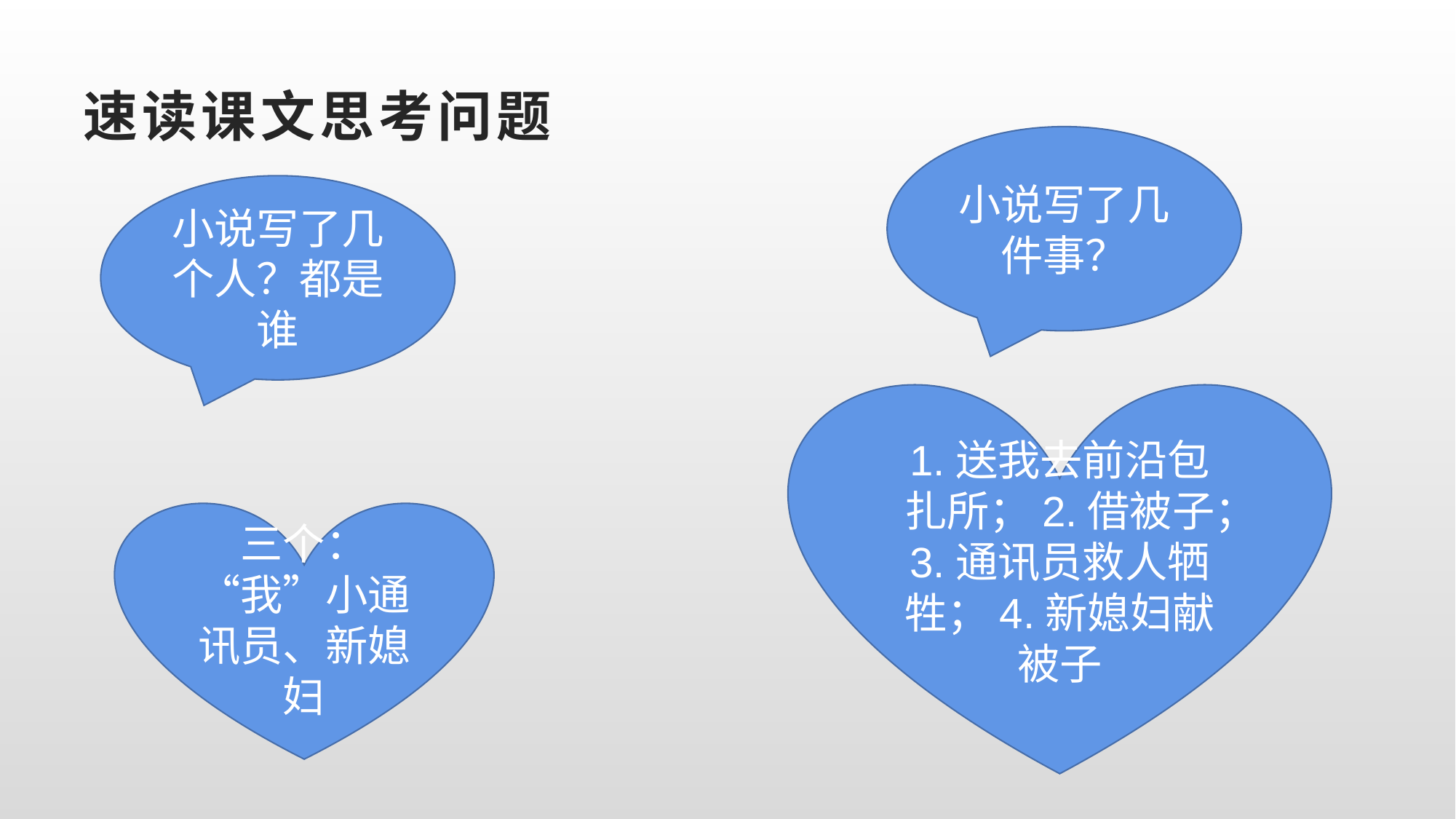

# 速读课文思考问题
小说写了几件事？
小说写了几个人？都是谁
1.送我去前沿包扎所；2.借被子；3.通讯员救人牺牲；4.新媳妇献被子
三个：“我”小通讯员、新媳妇